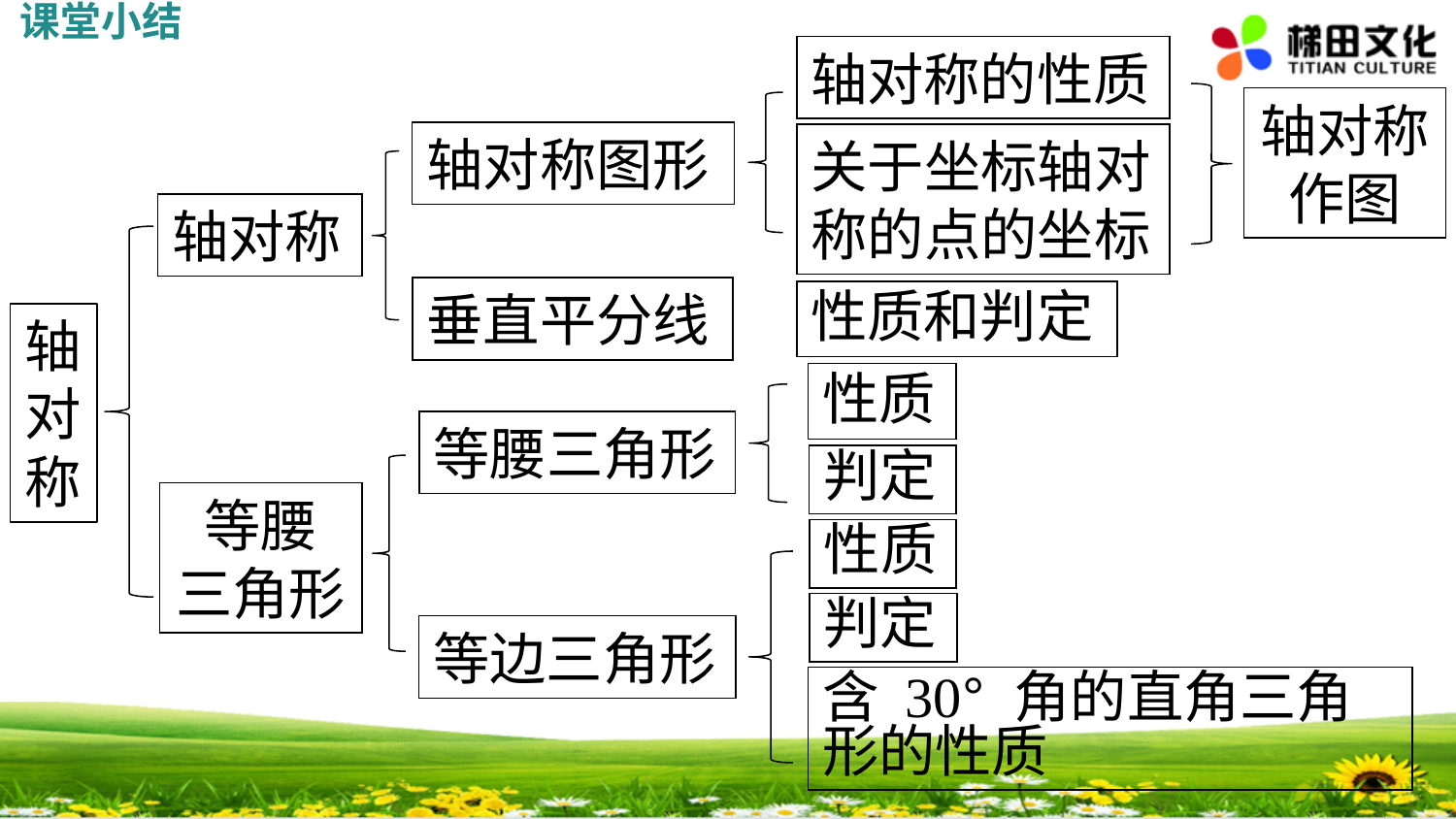

课堂小结
轴对称的性质

轴对称作图

轴对称图形
关于坐标轴对称的点的坐标

轴对称

垂直平分线
性质和判定
轴对称
性质

等腰三角形
判定

等腰
三角形
性质

判定
等边三角形
含 30° 角的直角三角形的性质